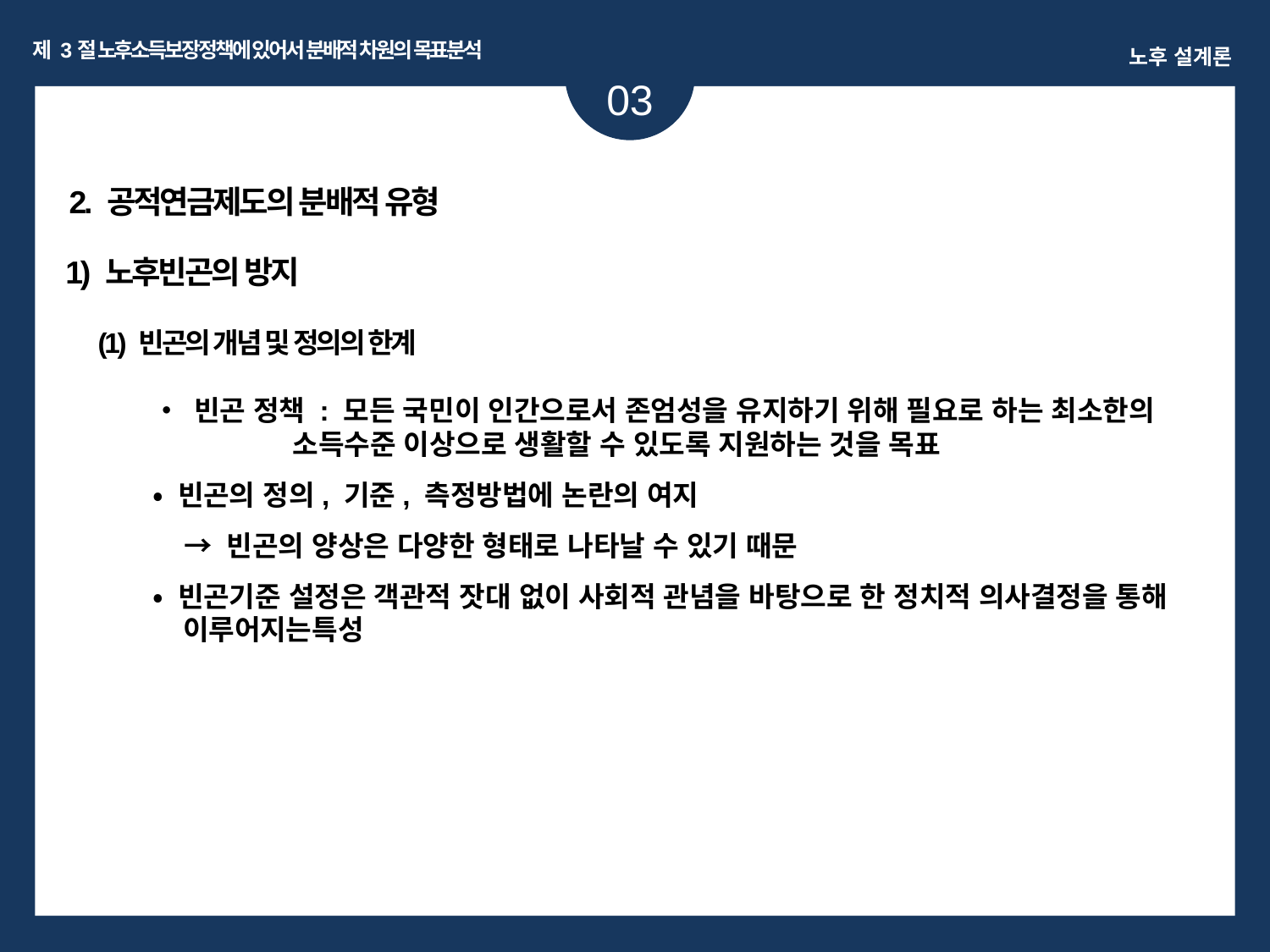

제 3절 노후소득보장정책에 있어서 분배적 차원의 목표분석
노후 설계론
03
ㅏㅏ
2. 공적연금제도의 분배적 유형
1) 노후빈곤의 방지
(1) 빈곤의 개념 및 정의의 한계
• 빈곤 정책 : 모든 국민이 인간으로서 존엄성을 유지하기 위해 필요로 하는 최소한의
                 소득수준 이상으로 생활할 수 있도록 지원하는 것을 목표
• 빈곤의 정의, 기준, 측정방법에 논란의 여지
    → 빈곤의 양상은 다양한 형태로 나타날 수 있기 때문
• 빈곤기준 설정은 객관적 잣대 없이 사회적 관념을 바탕으로 한 정치적 의사결정을 통해
   이루어지는특성